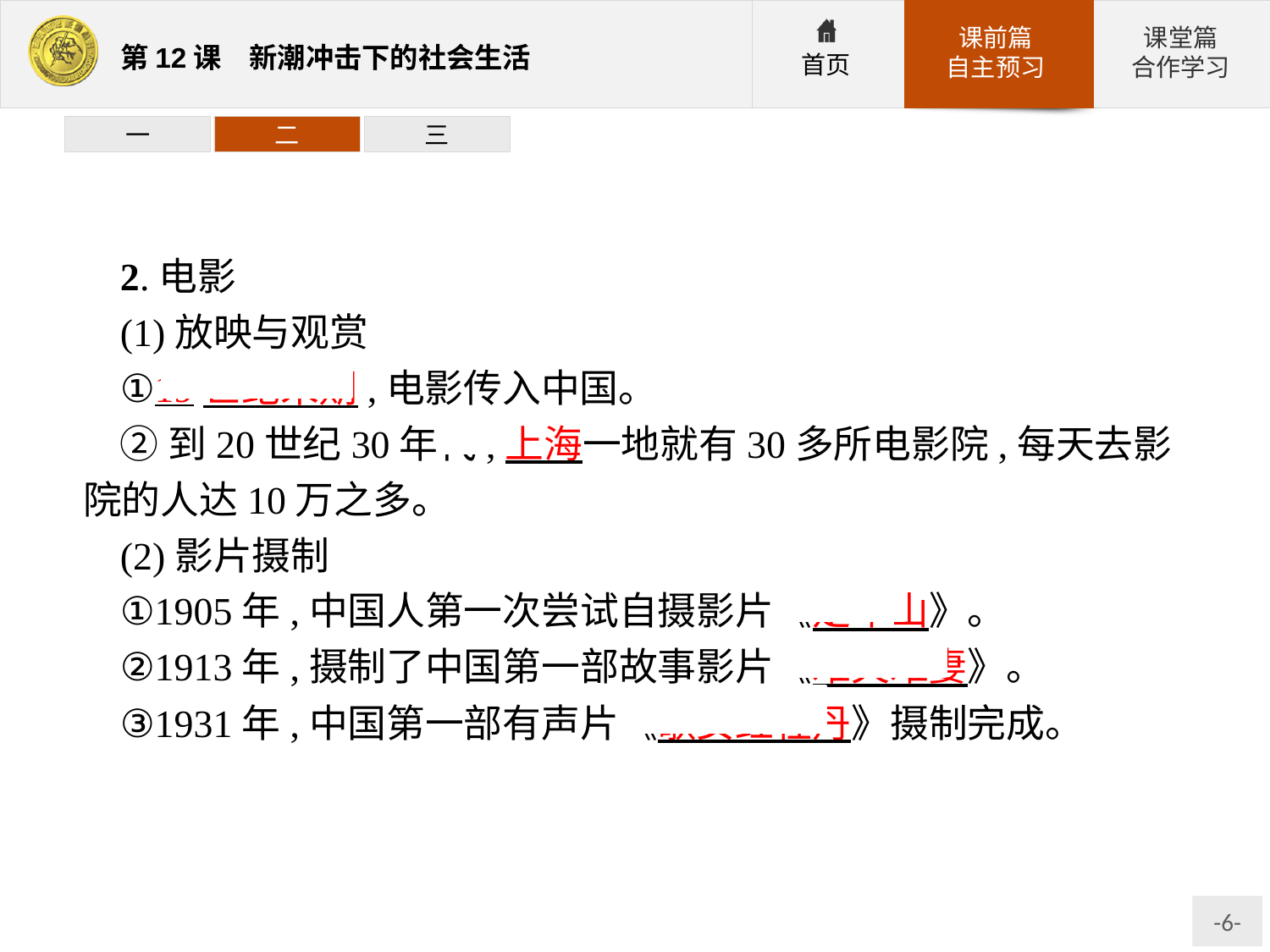

一
二
三
2.电影
(1)放映与观赏
①19世纪末期,电影传入中国。
②到20世纪30年代,上海一地就有30多所电影院,每天去影院的人达10万之多。
(2)影片摄制
①1905年,中国人第一次尝试自摄影片《定军山》。
②1913年,摄制了中国第一部故事影片《难夫难妻》。
③1931年,中国第一部有声片《歌女红牡丹》摄制完成。